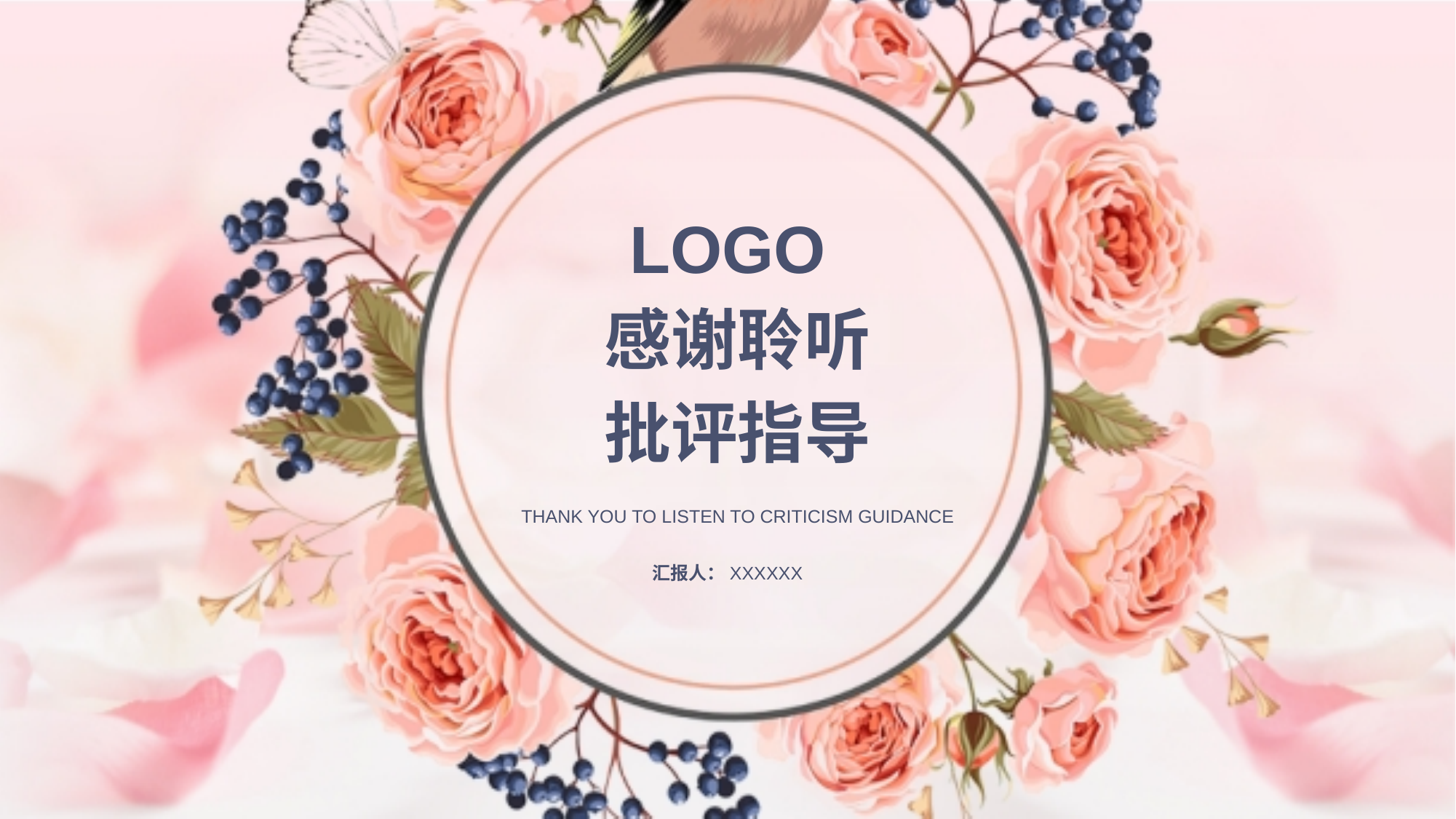

LOGO
感谢聆听
批评指导
Thank you to listen to criticism guidance
汇报人：XXXXXX